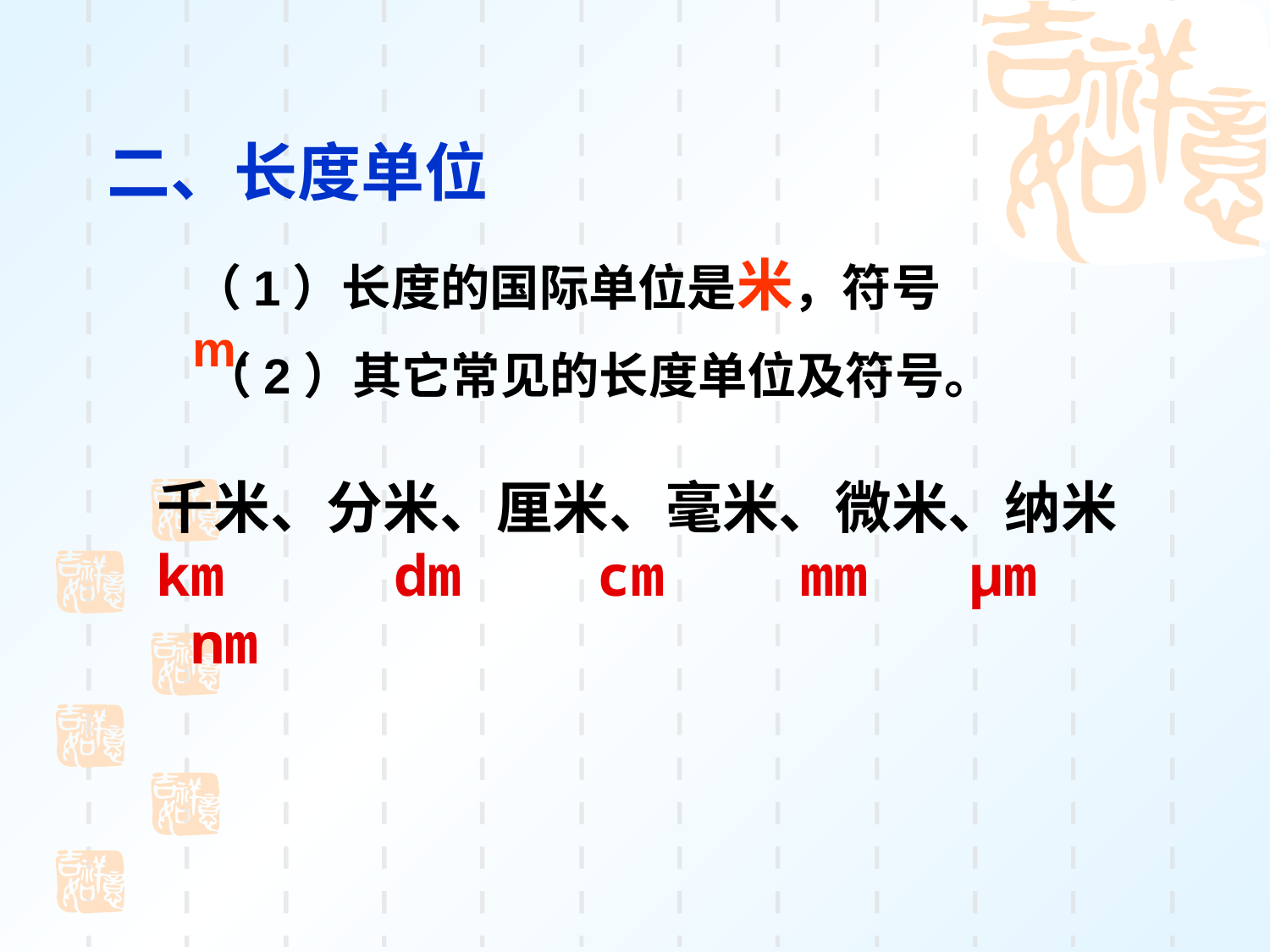

二、长度单位
（1）长度的国际单位是米，符号m.
（2）其它常见的长度单位及符号。
千米、分米、厘米、毫米、微米、纳米 km     dm    cm    mm   μm    nm